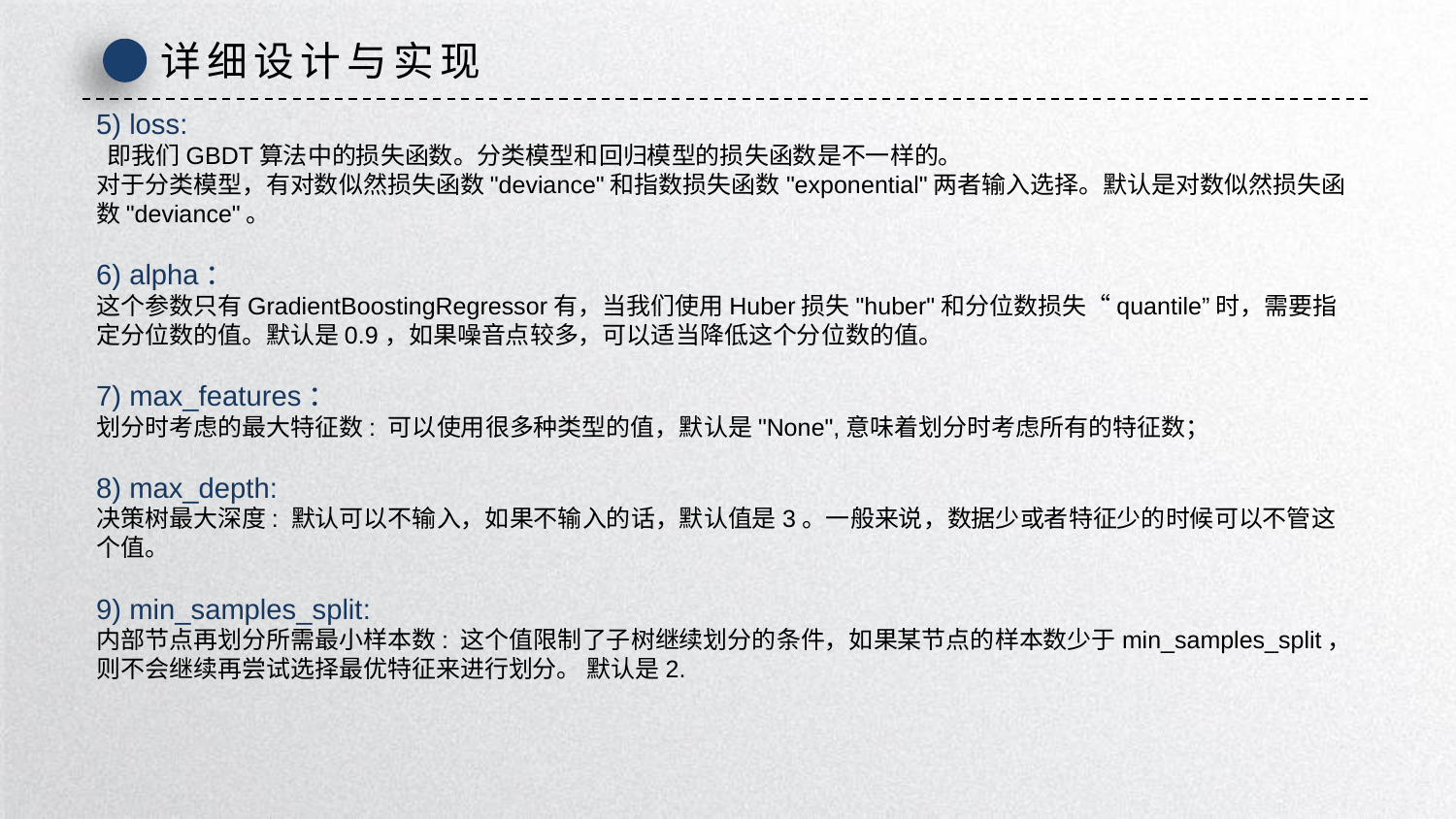

详细设计与实现

5) loss:
 即我们GBDT算法中的损失函数。分类模型和回归模型的损失函数是不一样的。
对于分类模型，有对数似然损失函数"deviance"和指数损失函数"exponential"两者输入选择。默认是对数似然损失函数"deviance"。

6) alpha：
这个参数只有GradientBoostingRegressor有，当我们使用Huber损失"huber"和分位数损失“quantile”时，需要指定分位数的值。默认是0.9，如果噪音点较多，可以适当降低这个分位数的值。

7) max_features：
划分时考虑的最大特征数: 可以使用很多种类型的值，默认是"None",意味着划分时考虑所有的特征数；

8) max_depth:
决策树最大深度: 默认可以不输入，如果不输入的话，默认值是3。一般来说，数据少或者特征少的时候可以不管这个值。

9) min_samples_split:
内部节点再划分所需最小样本数: 这个值限制了子树继续划分的条件，如果某节点的样本数少于min_samples_split，则不会继续再尝试选择最优特征来进行划分。 默认是2.